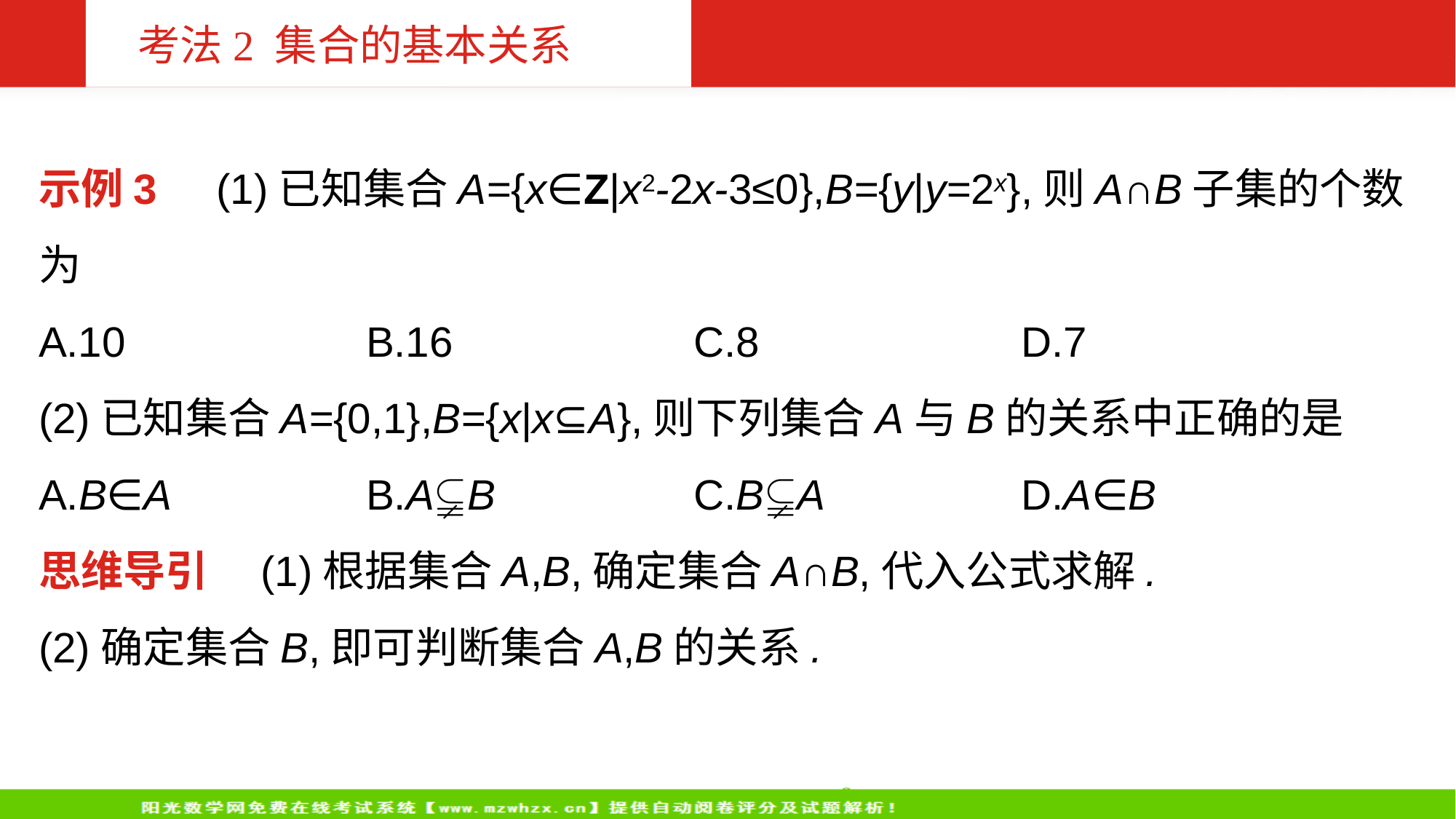

考法2 集合的基本关系

示例3     (1)已知集合A={x∈Z|x2-2x-3≤0},B={y|y=2x},则A∩B子集的个数为
A.10			B.16			C.8			D.7
(2)已知集合A={0,1},B={x|x⊆A},则下列集合A与B的关系中正确的是
A.B∈A		B.A⫋B		C.B⫋A		D.A∈B
思维导引　(1)根据集合A,B,确定集合A∩B,代入公式求解.
(2)确定集合B,即可判断集合A,B的关系.